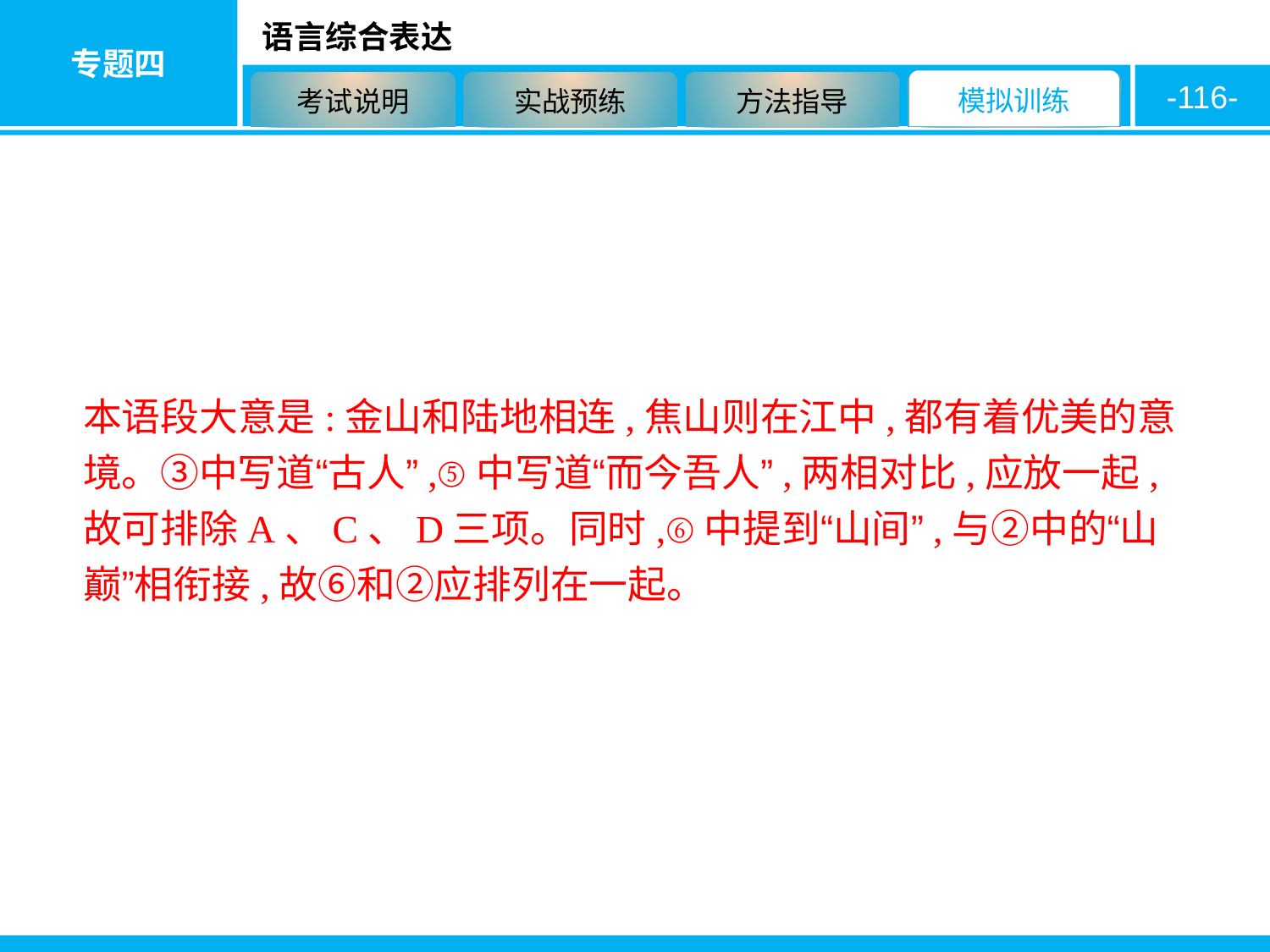

-116-
本语段大意是:金山和陆地相连,焦山则在江中,都有着优美的意境。③中写道“古人”,⑤中写道“而今吾人”,两相对比,应放一起,故可排除A、C、D三项。同时,⑥中提到“山间”,与②中的“山巅”相衔接,故⑥和②应排列在一起。